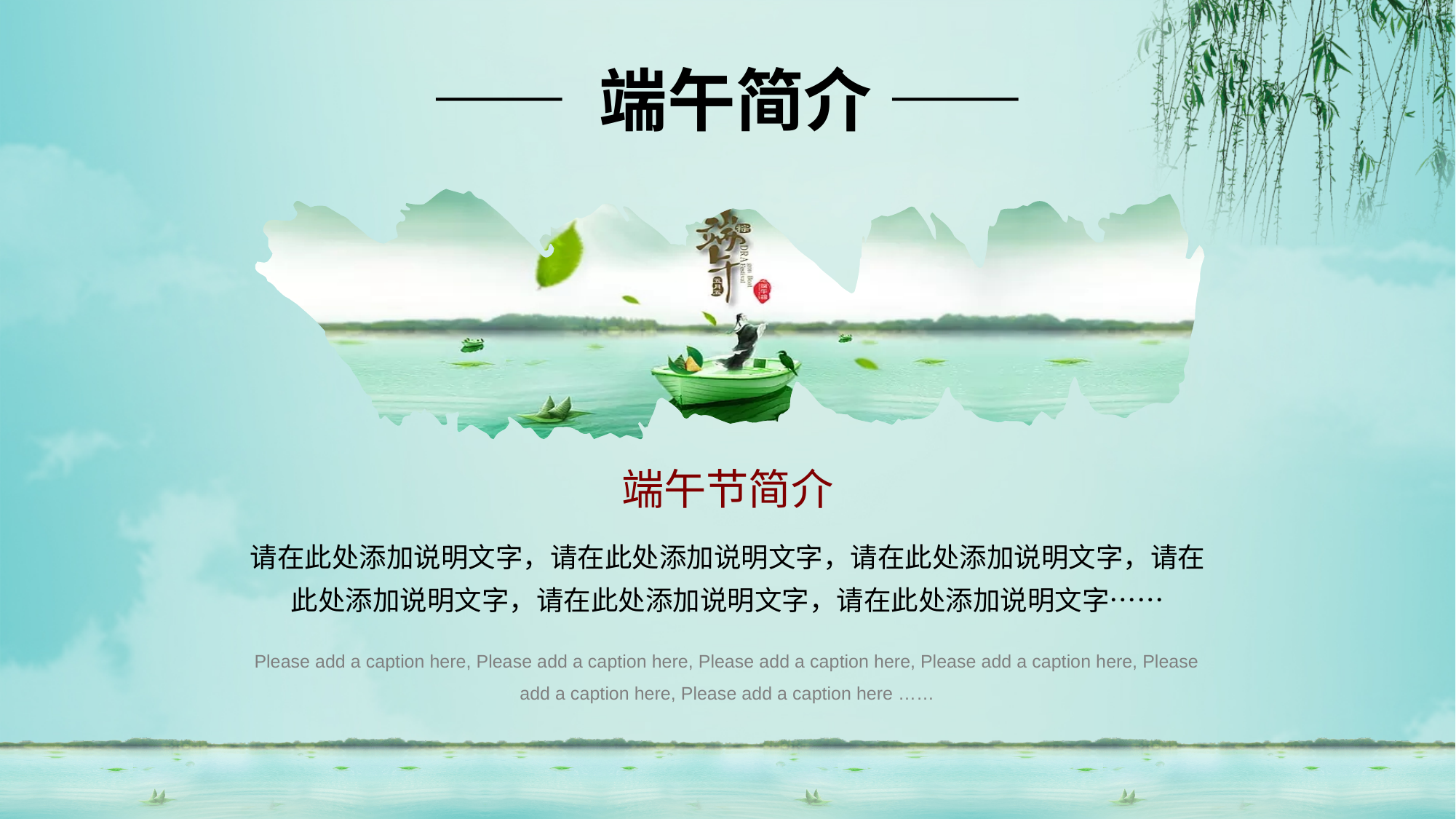

—— 端午简介 ——

端午节简介
请在此处添加说明文字，请在此处添加说明文字，请在此处添加说明文字，请在此处添加说明文字，请在此处添加说明文字，请在此处添加说明文字……
Please add a caption here, Please add a caption here, Please add a caption here, Please add a caption here, Please add a caption here, Please add a caption here ……